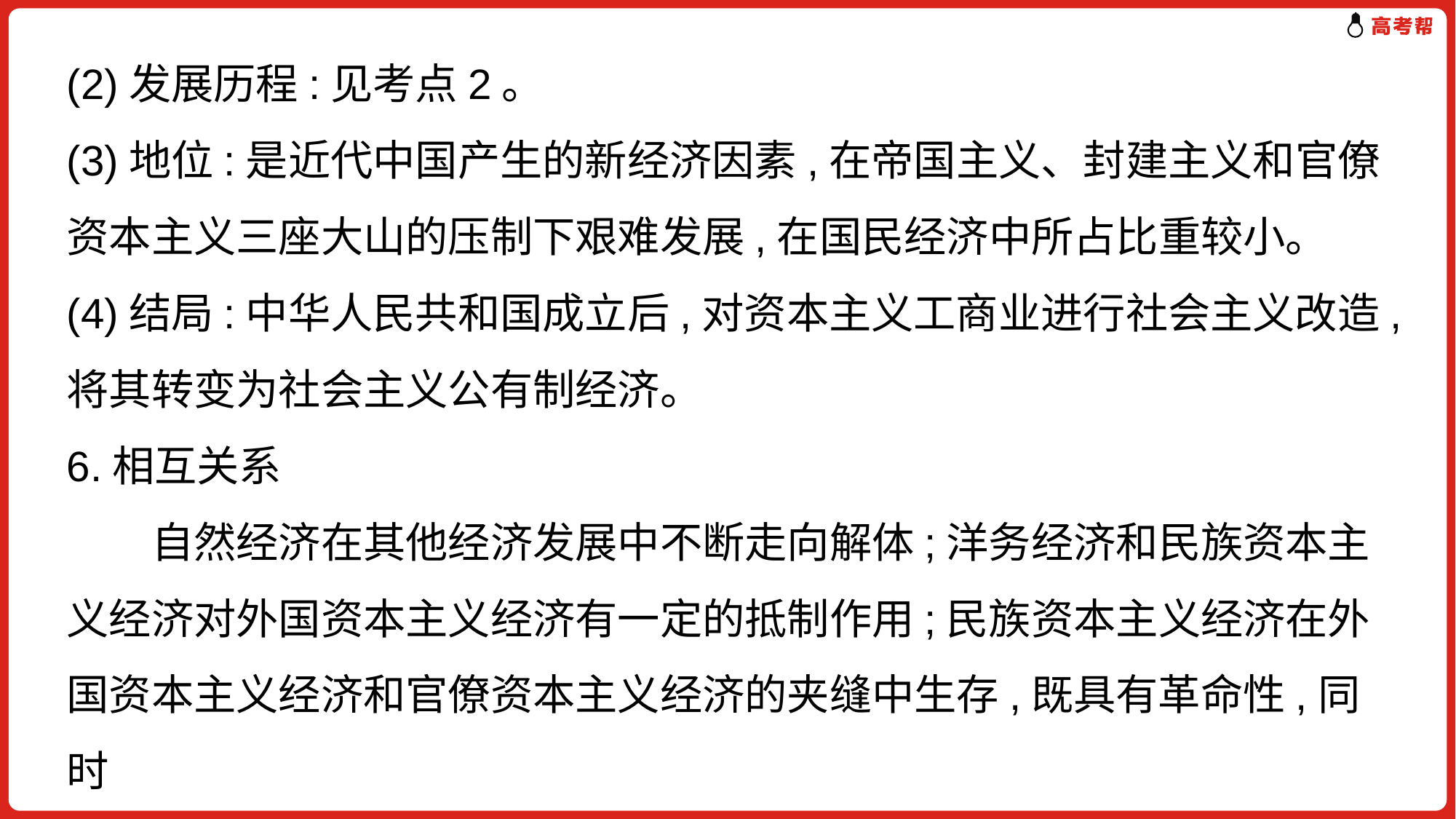

(2)发展历程:见考点2。
(3)地位:是近代中国产生的新经济因素,在帝国主义、封建主义和官僚资本主义三座大山的压制下艰难发展,在国民经济中所占比重较小。
(4)结局:中华人民共和国成立后,对资本主义工商业进行社会主义改造,将其转变为社会主义公有制经济。
6.相互关系
　　自然经济在其他经济发展中不断走向解体;洋务经济和民族资本主义经济对外国资本主义经济有一定的抵制作用;民族资本主义经济在外国资本主义经济和官僚资本主义经济的夹缝中生存,既具有革命性,同时